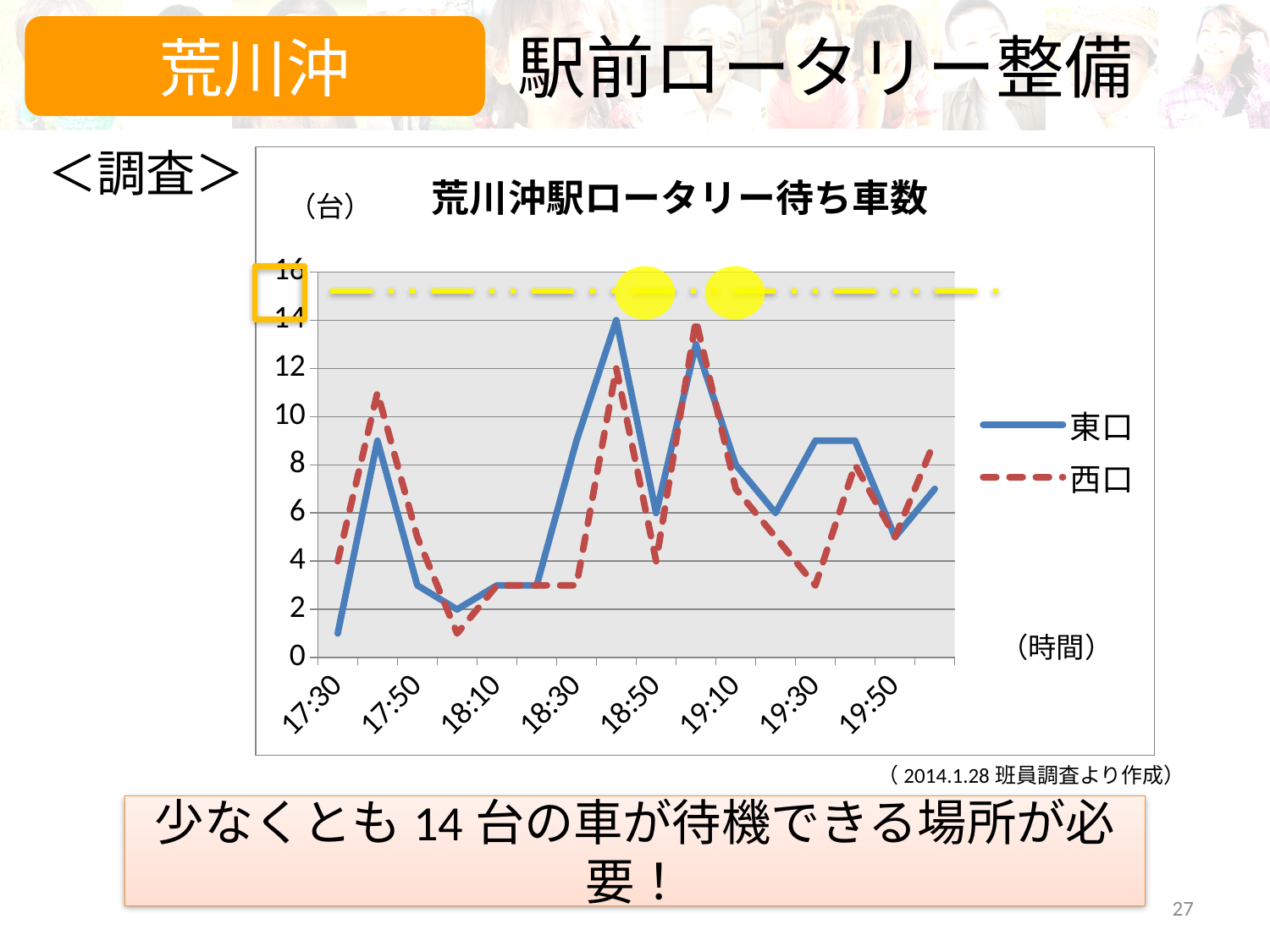

# 駅前ロータリー整備
荒川沖
＜調査＞

### Chart: 荒川沖駅ロータリー待ち車数

| Category | 東口 | 西口 |
|---|---|---|
| 0.72916666666666663 | 1.0 | 4.0 |
| 0.73611111111111116 | 9.0 | 11.0 |
| 0.74305555555555547 | 3.0 | 5.0 |
| 0.75 | 2.0 | 1.0 |
| 0.75694444444444497 | 3.0 | 3.0 |
| 0.76388888888888895 | 3.0 | 3.0 |
| 0.77083333333333404 | 9.0 | 3.0 |
| 0.77777777777777801 | 14.0 | 12.0 |
| 0.78472222222222299 | 6.0 | 4.0 |
| 0.79166666666666696 | 13.0 | 14.0 |
| 0.79861111111111205 | 8.0 | 7.0 |
| 0.80555555555555602 | 6.0 | 5.0 |
| 0.812500000000001 | 9.0 | 3.0 |
| 0.81944444444444597 | 9.0 | 8.0 |
| 0.82638888888888995 | 5.0 | 5.0 |
| 0.83333333333333504 | 7.0 | 9.0 |
（台）
（時間）

（2014.1.28班員調査より作成）
少なくとも14台の車が待機できる場所が必要！
27